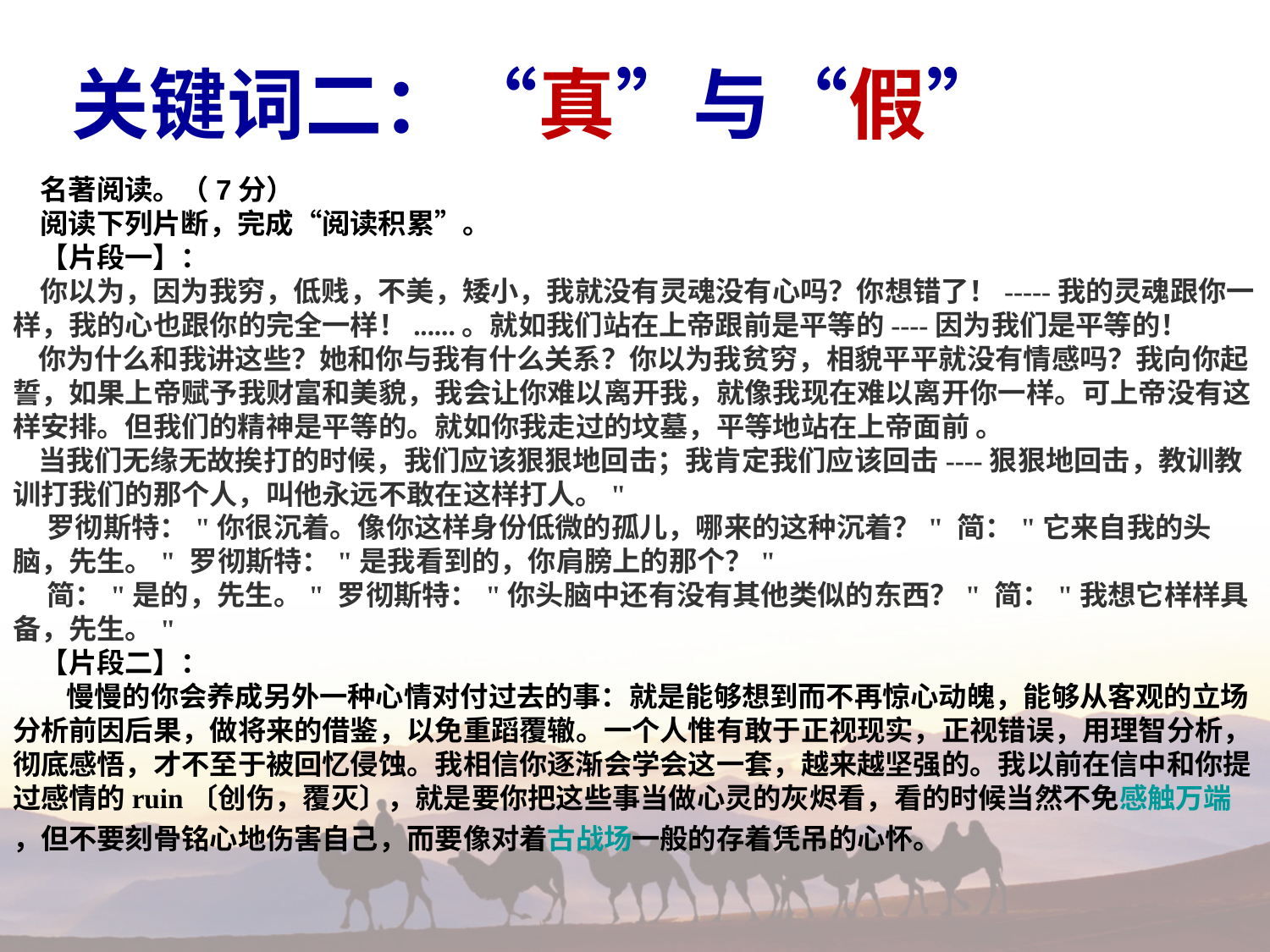

关键词二：“真”与“假”
名著阅读。（7分）
阅读下列片断，完成“阅读积累”。
【片段一】：
你以为，因为我穷，低贱，不美，矮小，我就没有灵魂没有心吗？你想错了！-----我的灵魂跟你一样，我的心也跟你的完全一样！......。就如我们站在上帝跟前是平等的----因为我们是平等的！
    你为什么和我讲这些？她和你与我有什么关系？你以为我贫穷，相貌平平就没有情感吗？我向你起誓，如果上帝赋予我财富和美貌，我会让你难以离开我，就像我现在难以离开你一样。可上帝没有这样安排。但我们的精神是平等的。就如你我走过的坟墓，平等地站在上帝面前 。
    当我们无缘无故挨打的时候，我们应该狠狠地回击；我肯定我们应该回击----狠狠地回击，教训教训打我们的那个人，叫他永远不敢在这样打人。"
    罗彻斯特："你很沉着。像你这样身份低微的孤儿，哪来的这种沉着？" 简："它来自我的头脑，先生。" 罗彻斯特："是我看到的，你肩膀上的那个？"
    简："是的，先生。" 罗彻斯特："你头脑中还有没有其他类似的东西？" 简："我想它样样具备，先生。"
【片段二】：
   慢慢的你会养成另外一种心情对付过去的事：就是能够想到而不再惊心动魄，能够从客观的立场分析前因后果，做将来的借鉴，以免重蹈覆辙。一个人惟有敢于正视现实，正视错误，用理智分析，彻底感悟，才不至于被回忆侵蚀。我相信你逐渐会学会这一套，越来越坚强的。我以前在信中和你提过感情的ruin〔创伤，覆灭〕，就是要你把这些事当做心灵的灰烬看，看的时候当然不免感触万端，但不要刻骨铭心地伤害自己，而要像对着古战场一般的存着凭吊的心怀。